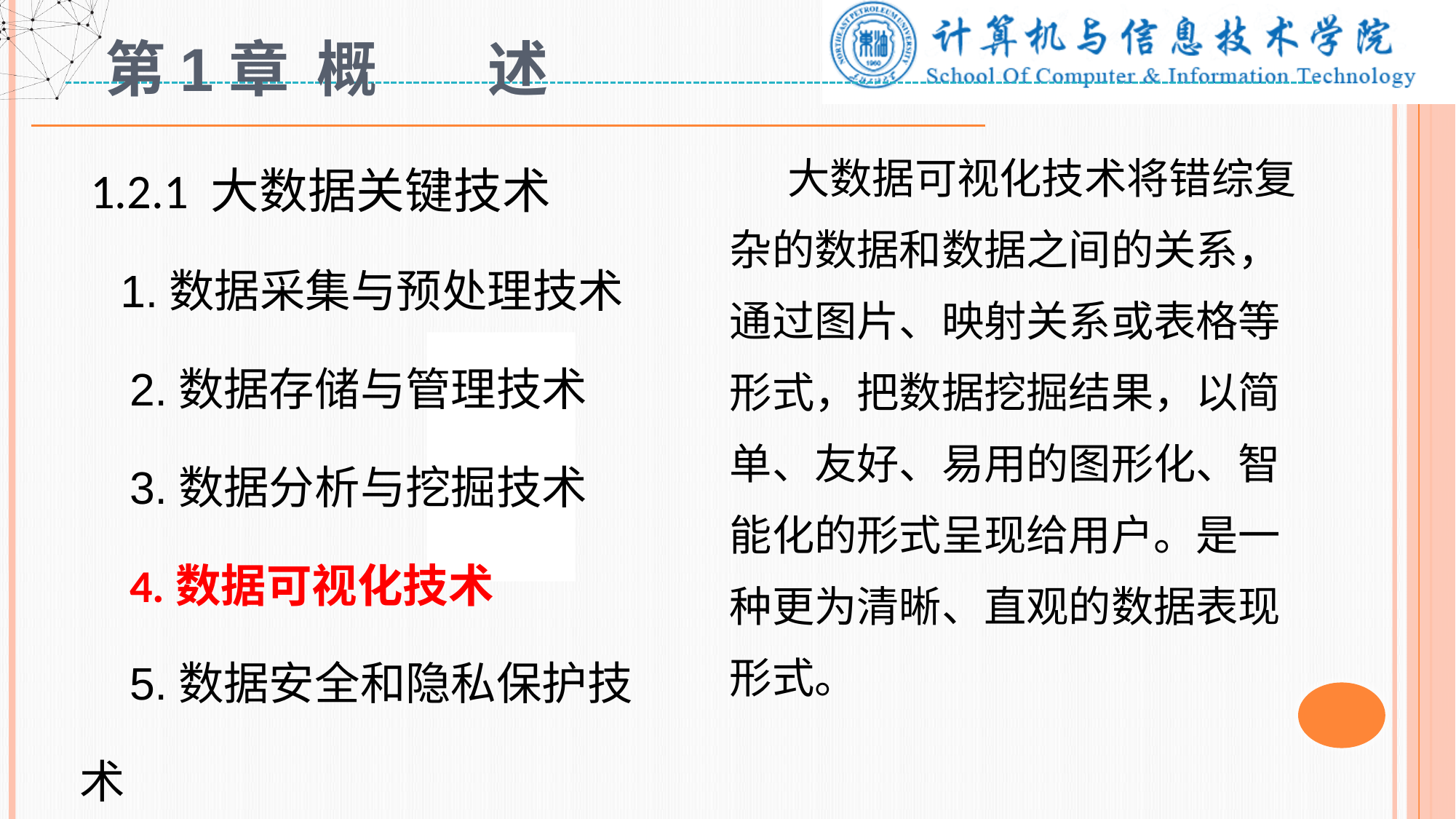

# 第1章  概        述
 1.2.1 大数据关键技术
     1.数据采集与预处理技术
    2.数据存储与管理技术
    3.数据分析与挖掘技术
    4.数据可视化技术
    5.数据安全和隐私保护技术

      大数据可视化技术将错综复杂的数据和数据之间的关系，通过图片、映射关系或表格等形式，把数据挖掘结果，以简单、友好、易用的图形化、智能化的形式呈现给用户。是一种更为清晰、直观的数据表现形式。